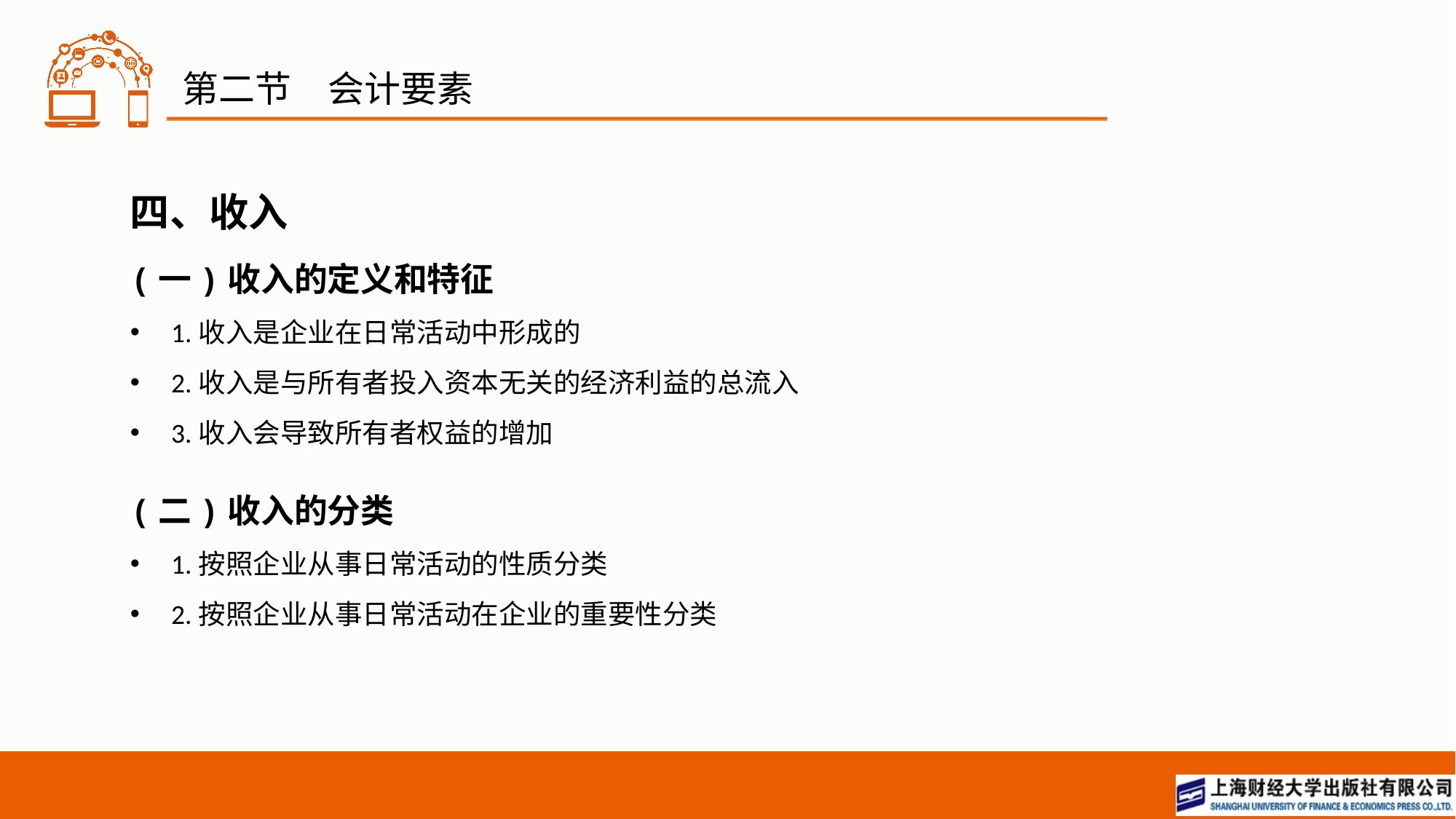

# 第二节　会计要素
四、收入
(一)收入的定义和特征
1.收入是企业在日常活动中形成的
2.收入是与所有者投入资本无关的经济利益的总流入
3.收入会导致所有者权益的增加
(二)收入的分类
1.按照企业从事日常活动的性质分类
2.按照企业从事日常活动在企业的重要性分类